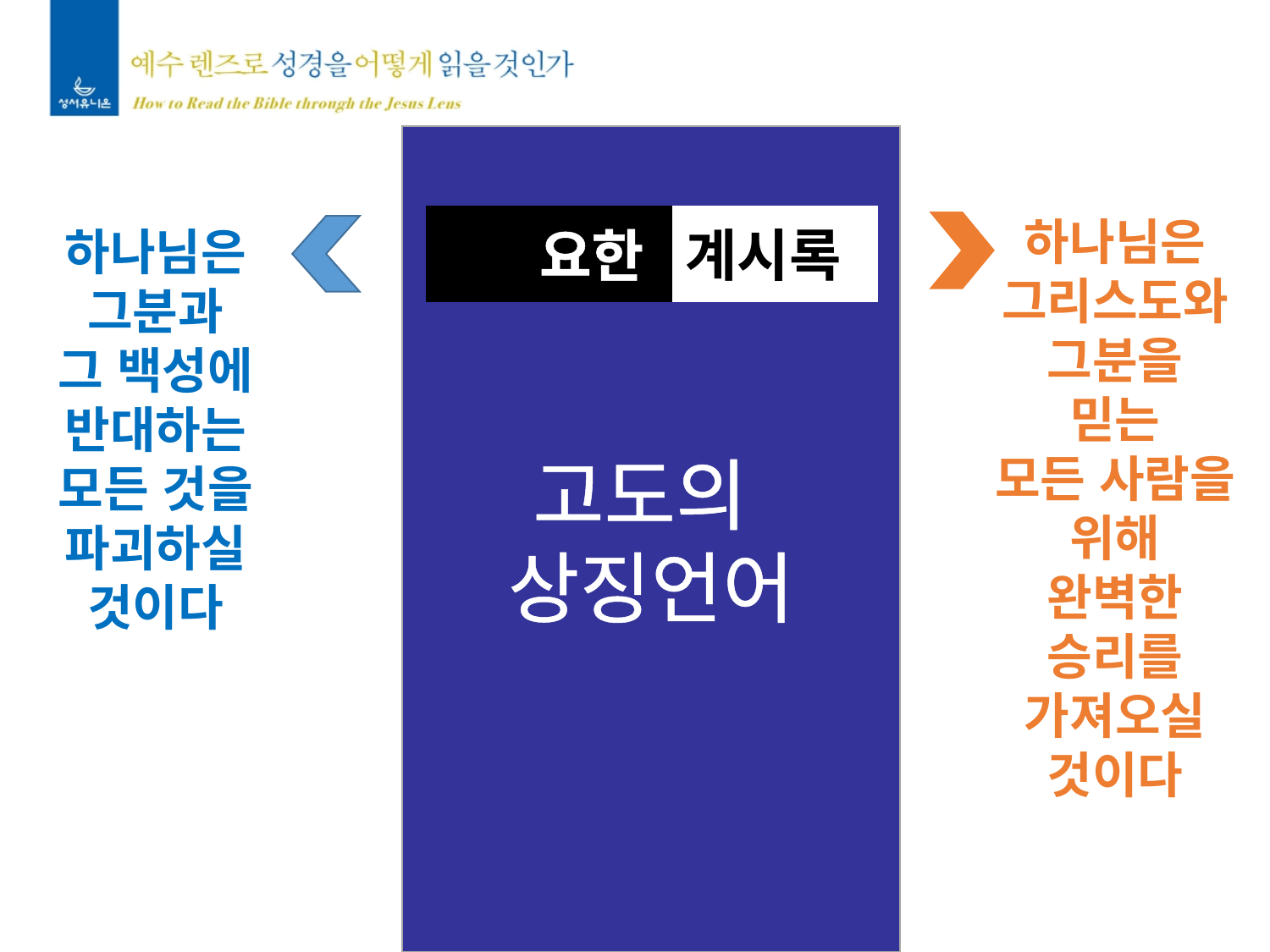

고도의
상징언어
하나님은
그리스도와
그분을
믿는
모든 사람을
위해
완벽한 승리를
가져오실
것이다
   요한
계시록

하나님은
그분과
그 백성에
반대하는
모든 것을
파괴하실
것이다